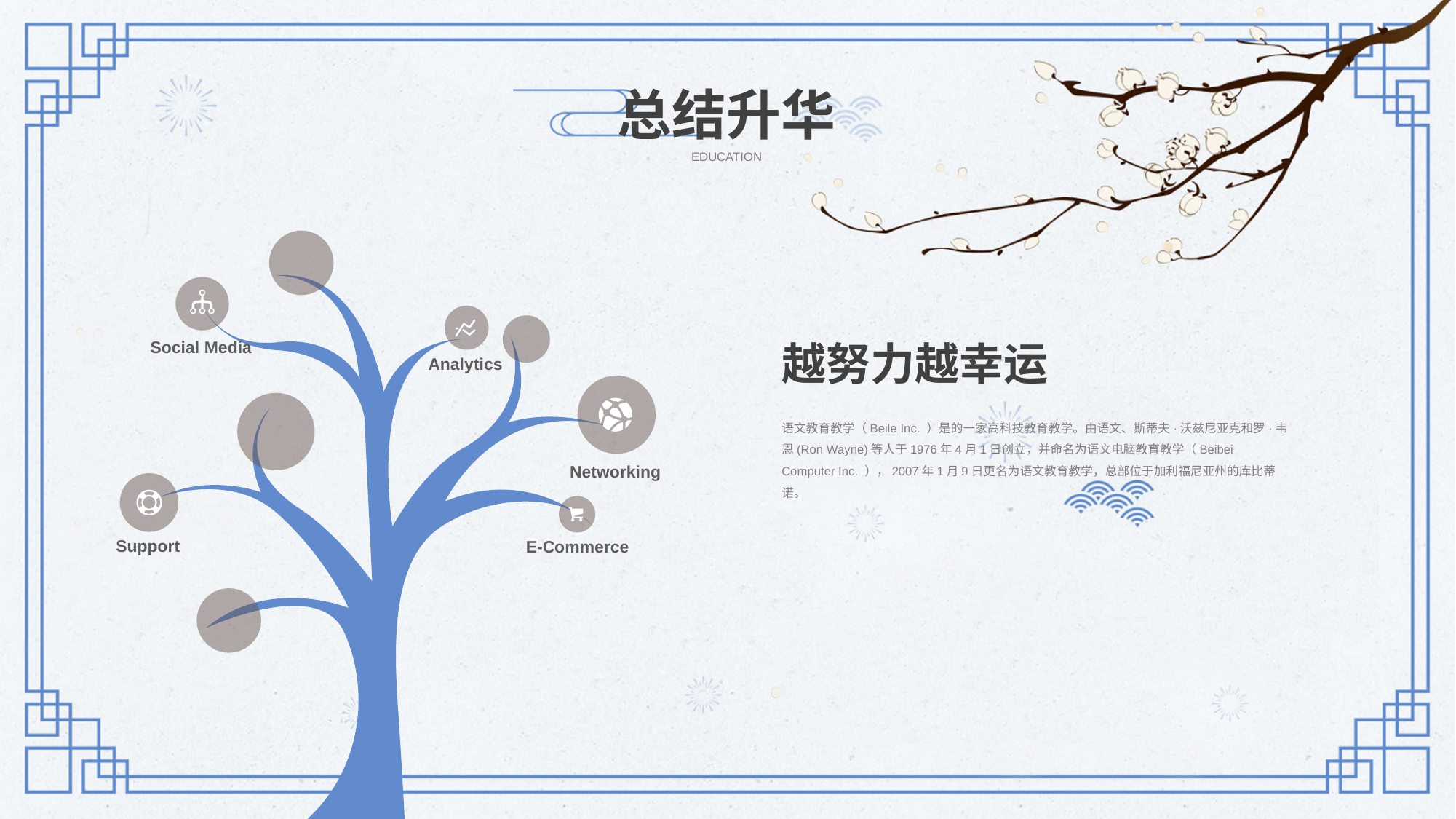

总结升华
EDUCATION

越努力越幸运
Social Media
Analytics

语文教育教学（Beile Inc. ）是的一家高科技教育教学。由语文、斯蒂夫·沃兹尼亚克和罗·韦恩(Ron Wayne)等人于1976年4月1日创立，并命名为语文电脑教育教学（Beibei Computer Inc. ），2007年1月9日更名为语文教育教学，总部位于加利福尼亚州的库比蒂诺。
Networking

Support
E-Commerce